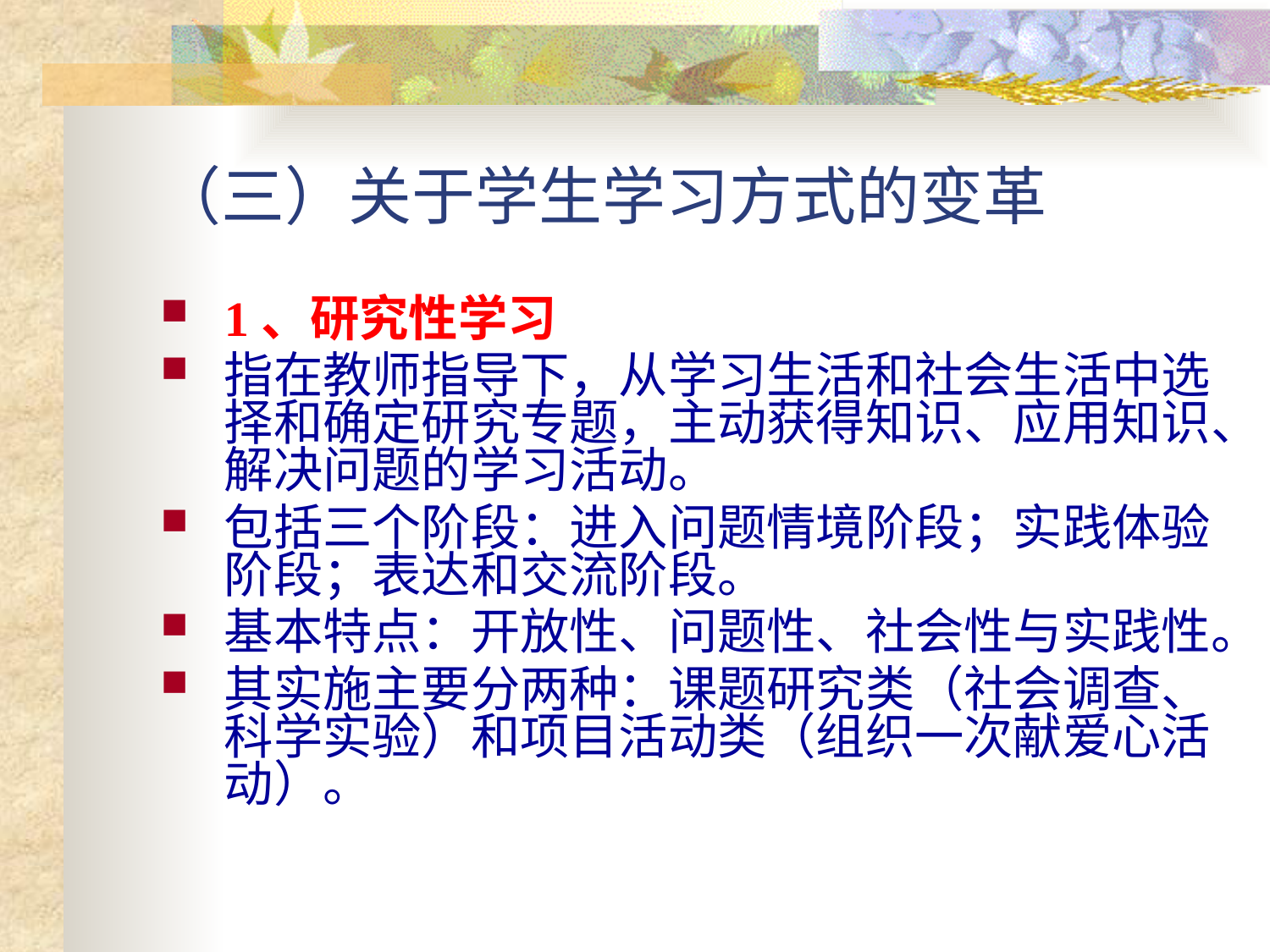

# （三）关于学生学习方式的变革
1、研究性学习
指在教师指导下，从学习生活和社会生活中选择和确定研究专题，主动获得知识、应用知识、解决问题的学习活动。
包括三个阶段：进入问题情境阶段；实践体验阶段；表达和交流阶段。
基本特点：开放性、问题性、社会性与实践性。
其实施主要分两种：课题研究类（社会调查、科学实验）和项目活动类（组织一次献爱心活动）。